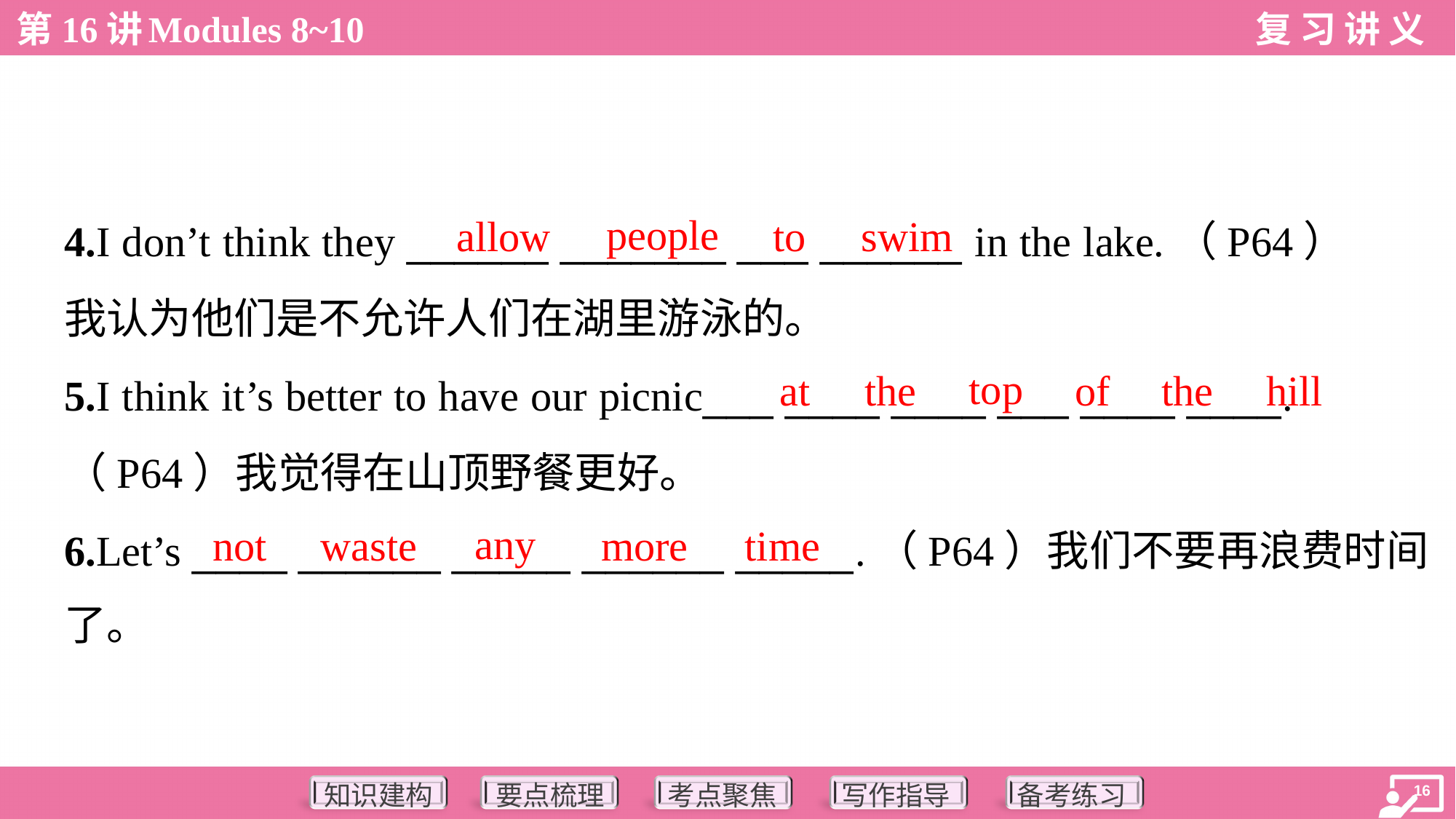

people
allow
to
swim
4.I don’t think they ______ _______ ___ ______ in the lake.（P64）
我认为他们是不允许人们在湖里游泳的。
5.I think it’s better to have our picnic___ ____ ____ ___ ____ ____.
（P64）我觉得在山顶野餐更好。
6.Let’s ____ ______ _____ ______ _____.（P64）我们不要再浪费时间
了。
top
at
the
of
the
hill
any
not
waste
more
time